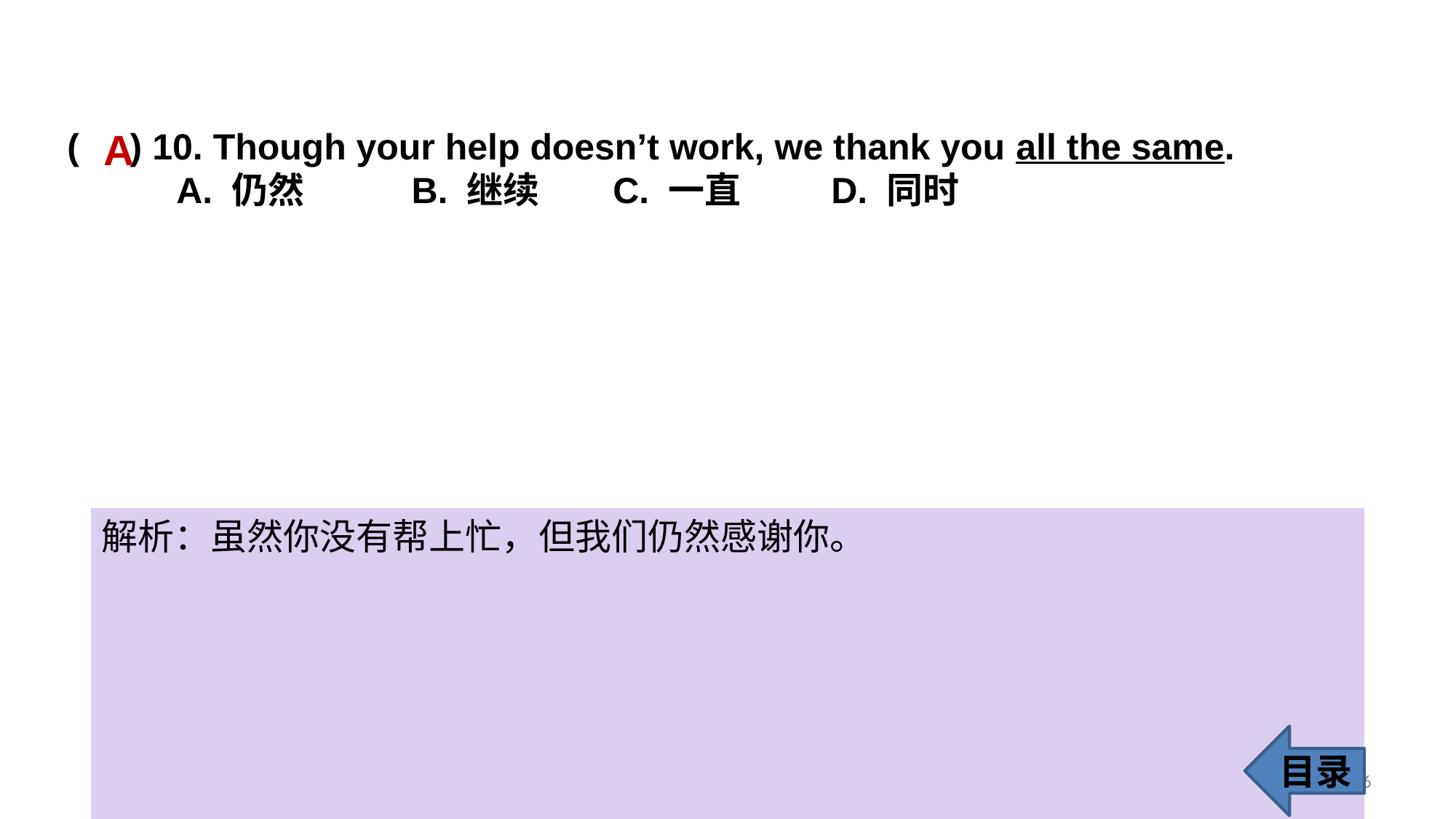

A
(     ) 10. Though your help doesn’t work, we thank you all the same.
	A. 仍然	 B. 继续 	C. 一直 	D. 同时
解析：虽然你没有帮上忙，但我们仍然感谢你。

目录
16